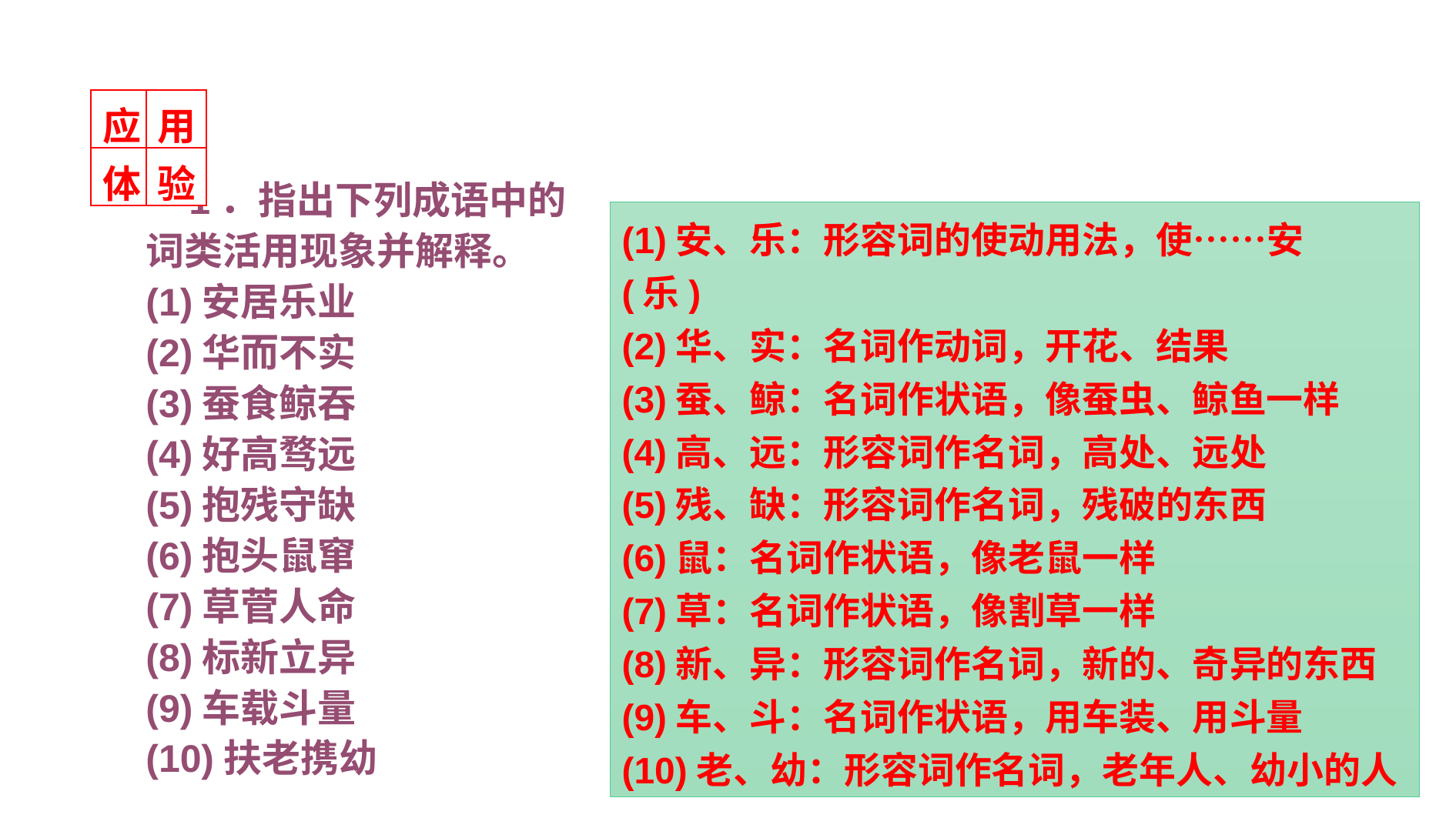

| 应 | 用 |
| --- | --- |
| 体 | 验 |
    1．指出下列成语中的词类活用现象并解释。
(1)安居乐业
(2)华而不实
(3)蚕食鲸吞
(4)好高骛远
(5)抱残守缺
(6)抱头鼠窜
(7)草菅人命
(8)标新立异
(9)车载斗量
(10)扶老携幼
(1)安、乐：形容词的使动用法，使……安(乐)
(2)华、实：名词作动词，开花、结果
(3)蚕、鲸：名词作状语，像蚕虫、鲸鱼一样
(4)高、远：形容词作名词，高处、远处
(5)残、缺：形容词作名词，残破的东西
(6)鼠：名词作状语，像老鼠一样
(7)草：名词作状语，像割草一样
(8)新、异：形容词作名词，新的、奇异的东西
(9)车、斗：名词作状语，用车装、用斗量
(10)老、幼：形容词作名词，老年人、幼小的人